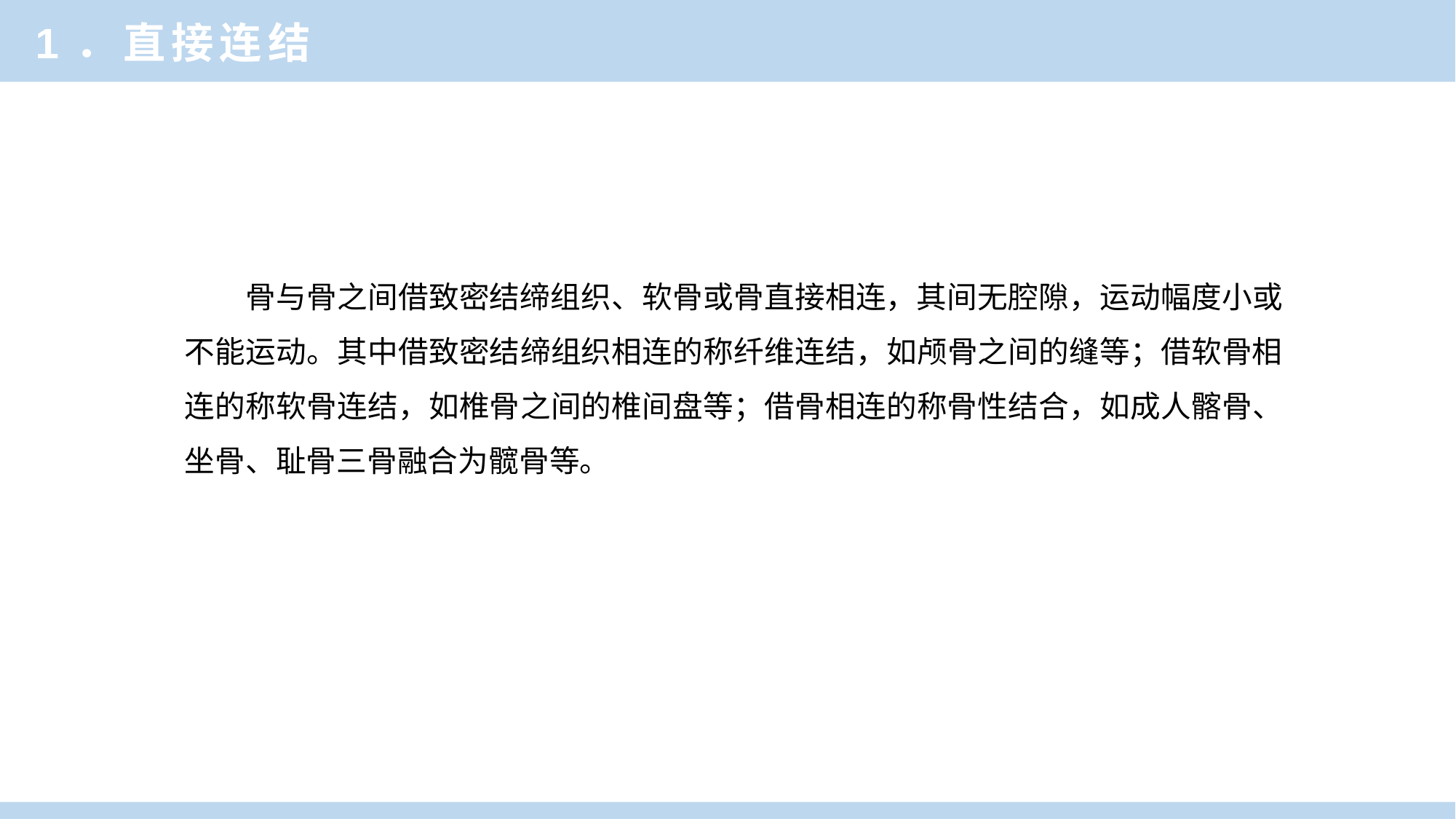

1．直接连结
骨与骨之间借致密结缔组织、软骨或骨直接相连，其间无腔隙，运动幅度小或不能运动。其中借致密结缔组织相连的称纤维连结，如颅骨之间的缝等；借软骨相连的称软骨连结，如椎骨之间的椎间盘等；借骨相连的称骨性结合，如成人髂骨、坐骨、耻骨三骨融合为髋骨等。